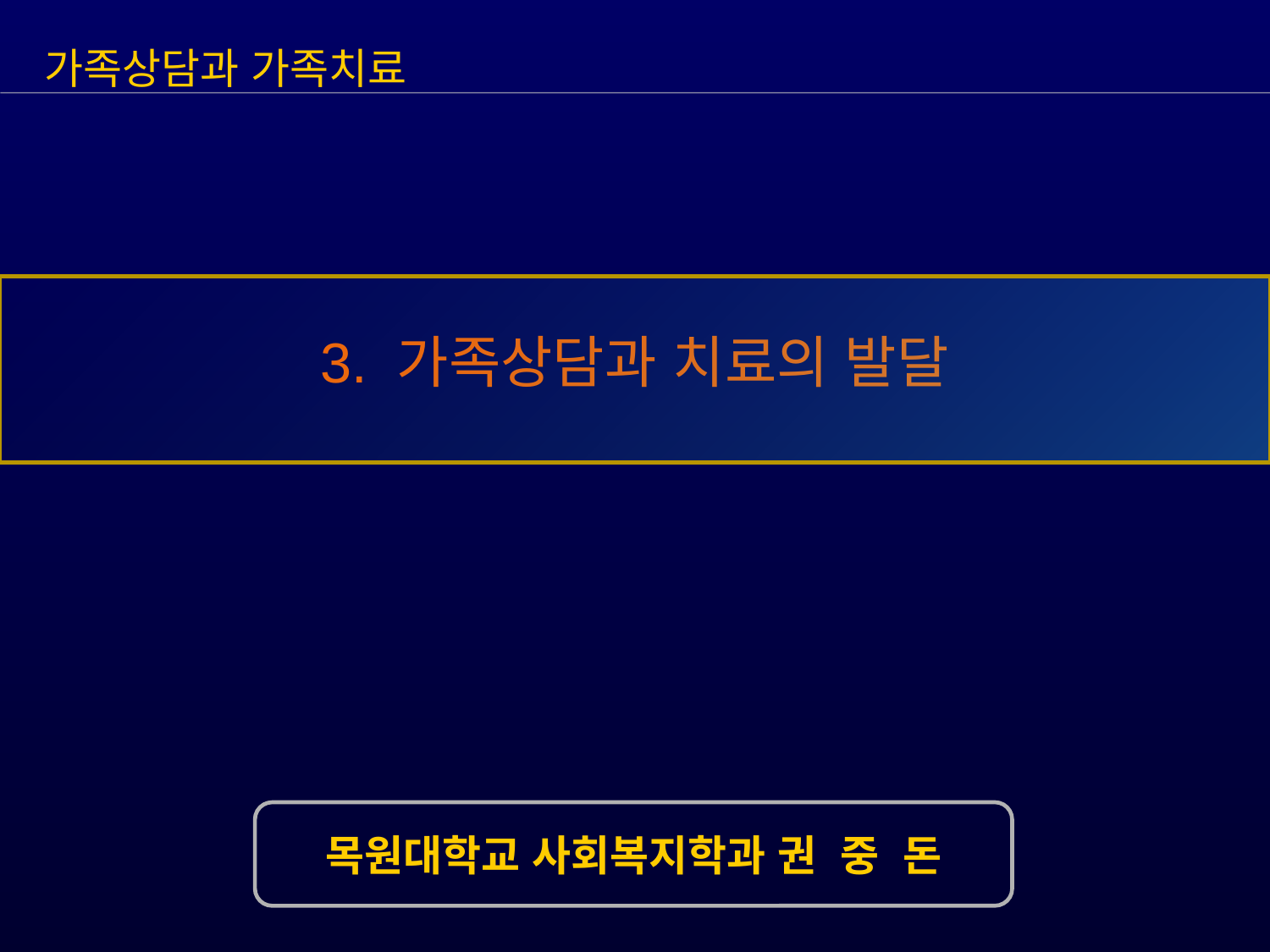

가족상담과 가족치료

3. 가족상담과 치료의 발달
목원대학교 사회복지학과 권  중  돈